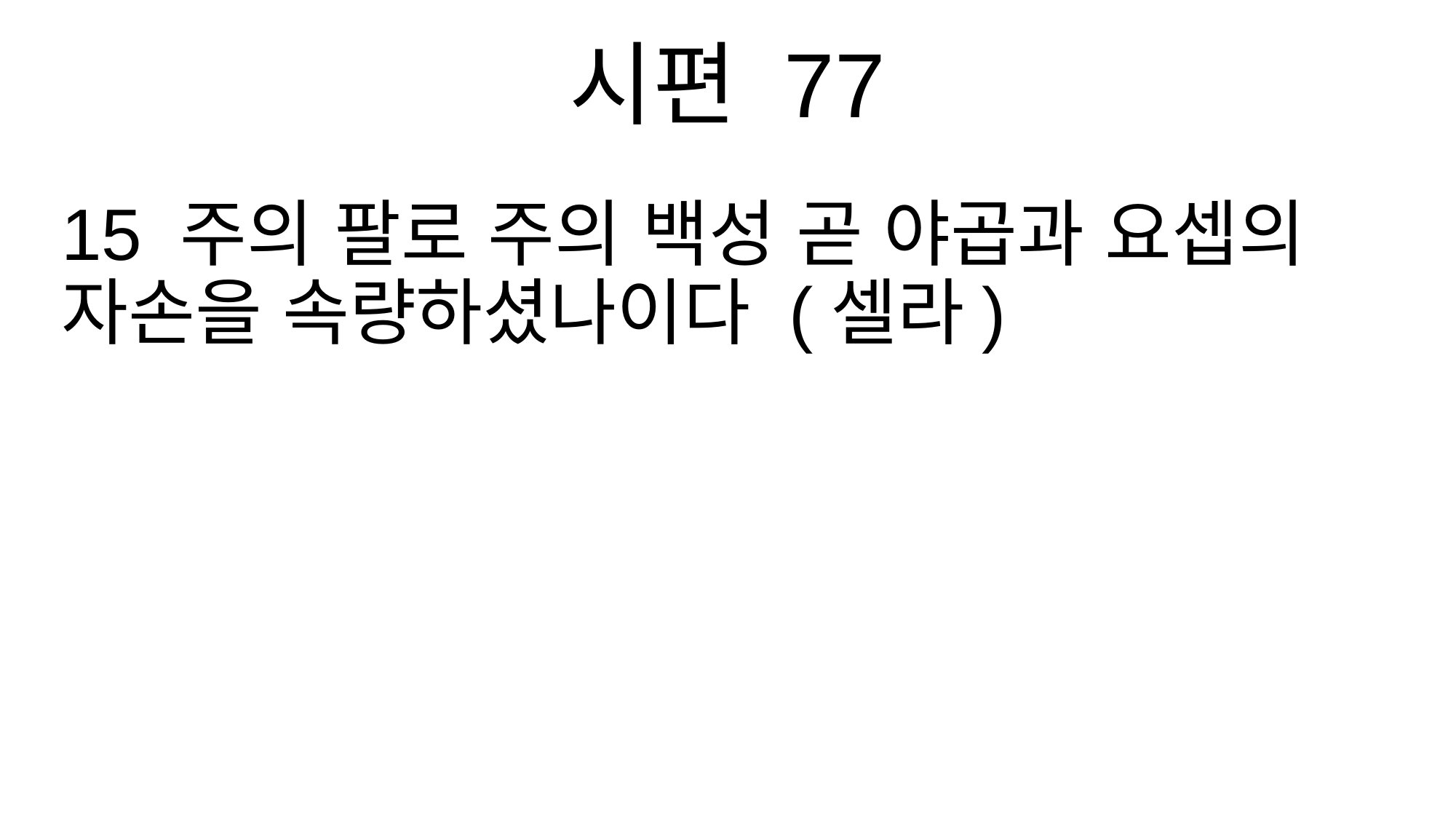

시편 77
15 주의 팔로 주의 백성 곧 야곱과 요셉의 자손을 속량하셨나이다 (셀라)